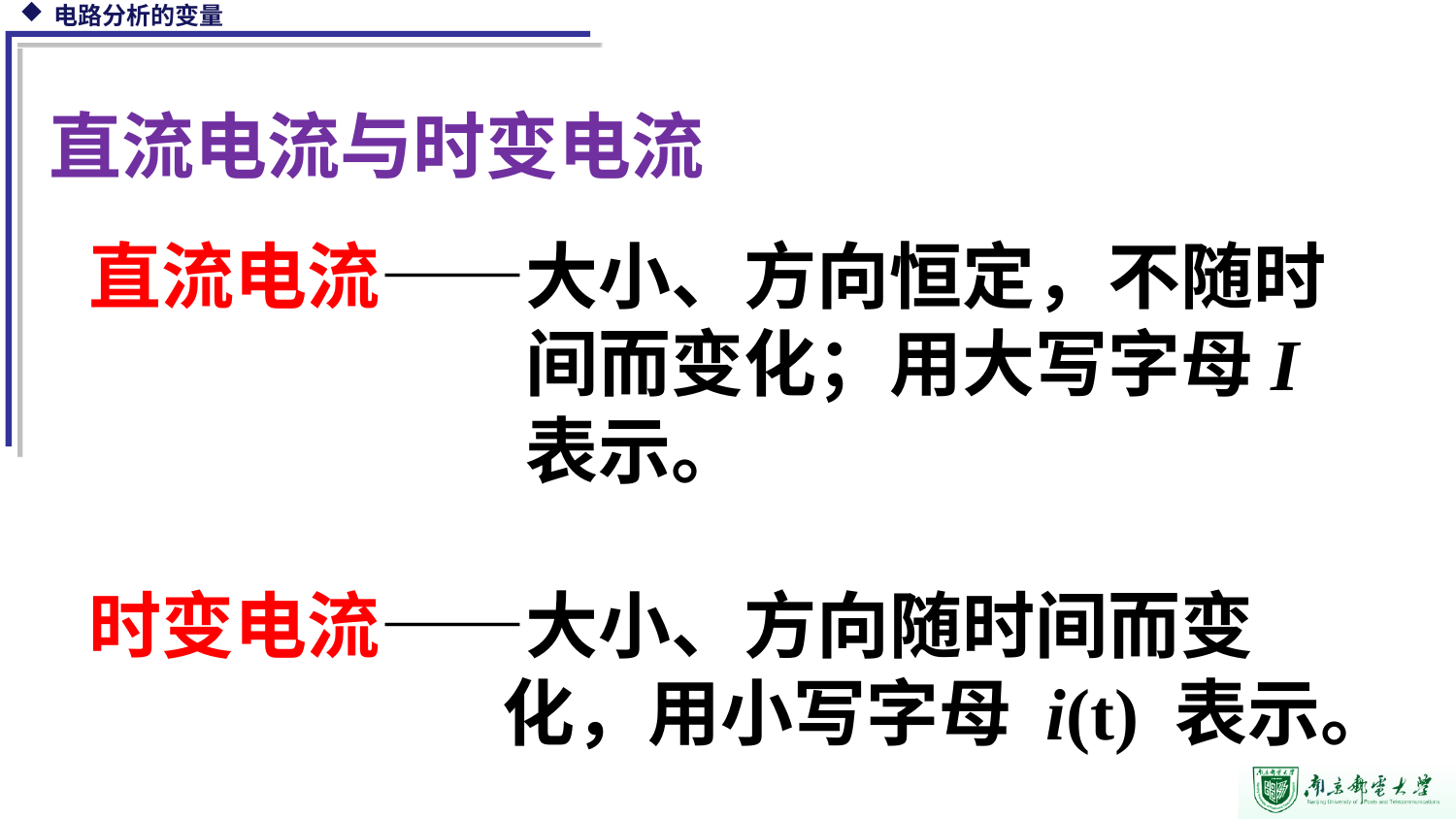

直流电流与时变电流
直流电流——大小、方向恒定，不随时
　　　　　　间而变化；用大写字母I
　　　　　　表示。

时变电流——大小、方向随时间而变
                        化，用小写字母 i(t) 表示。